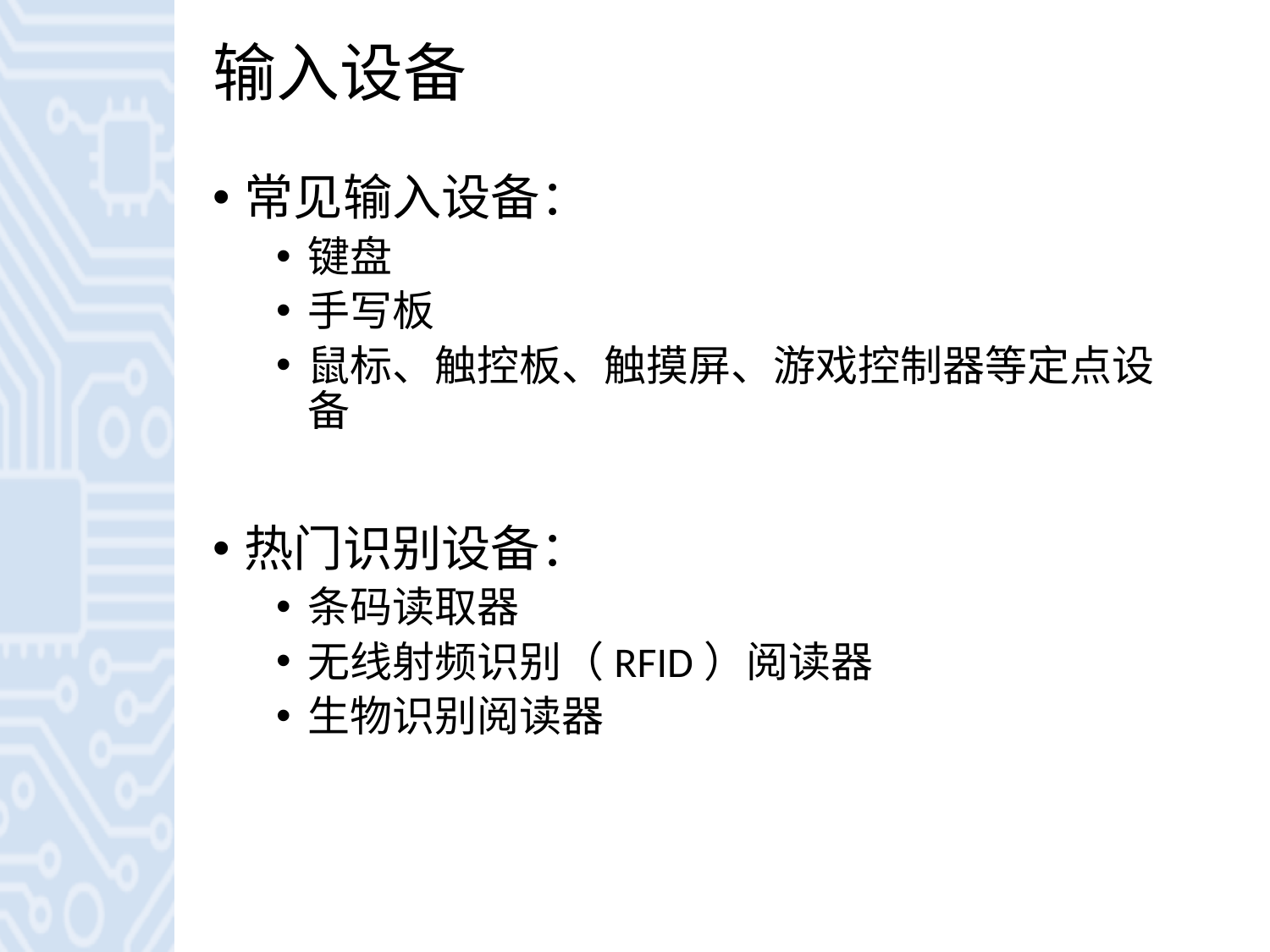

# 输入设备
常见输入设备：
键盘
手写板
鼠标、触控板、触摸屏、游戏控制器等定点设备

热门识别设备：
条码读取器
无线射频识别（RFID）阅读器
生物识别阅读器